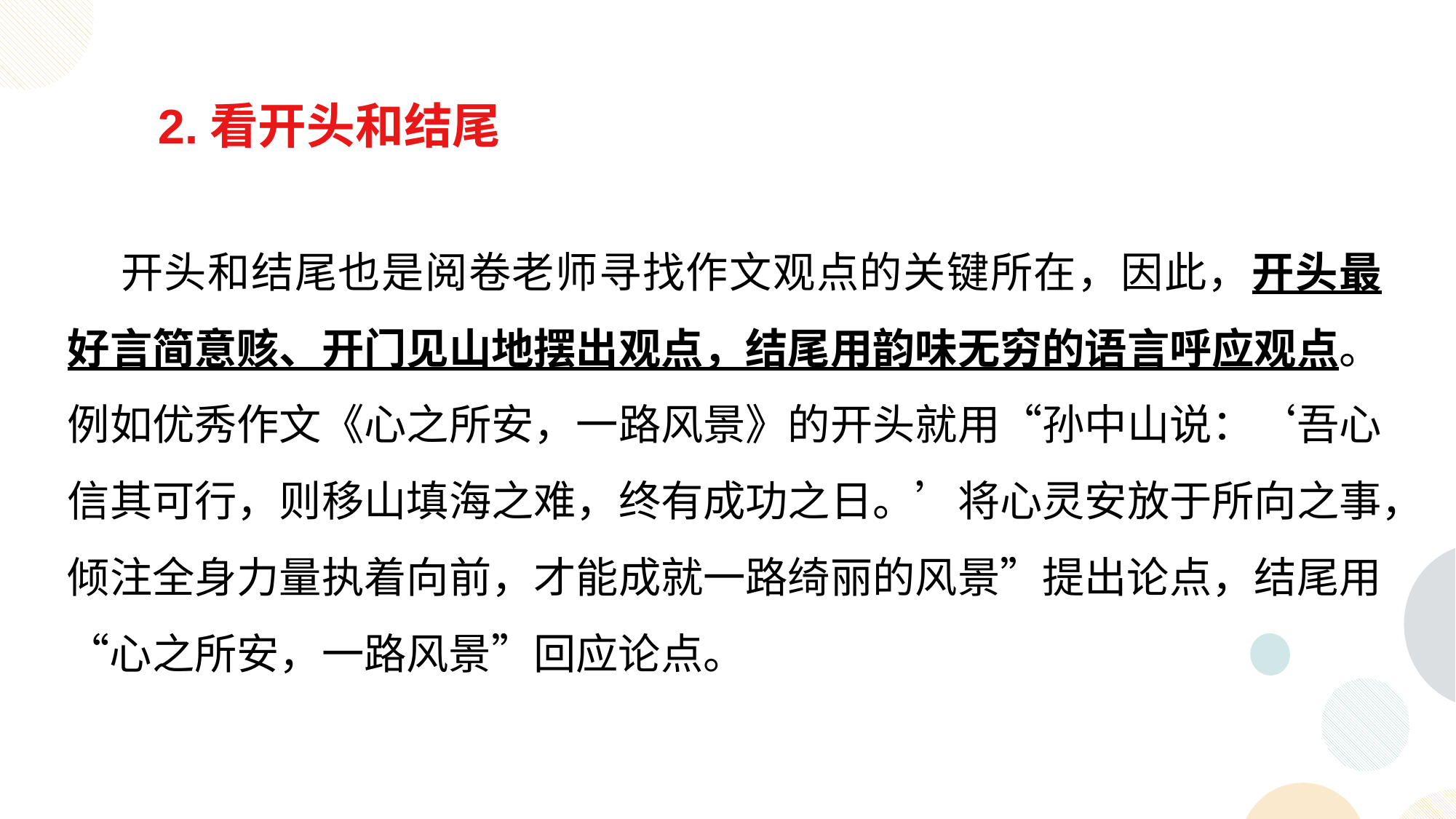

2.看开头和结尾
    开头和结尾也是阅卷老师寻找作文观点的关键所在，因此，开头最好言简意赅、开门见山地摆出观点，结尾用韵味无穷的语言呼应观点。例如优秀作文《心之所安，一路风景》的开头就用“孙中山说：‘吾心信其可行，则移山填海之难，终有成功之日。’将心灵安放于所向之事，倾注全身力量执着向前，才能成就一路绮丽的风景”提出论点，结尾用“心之所安，一路风景”回应论点。